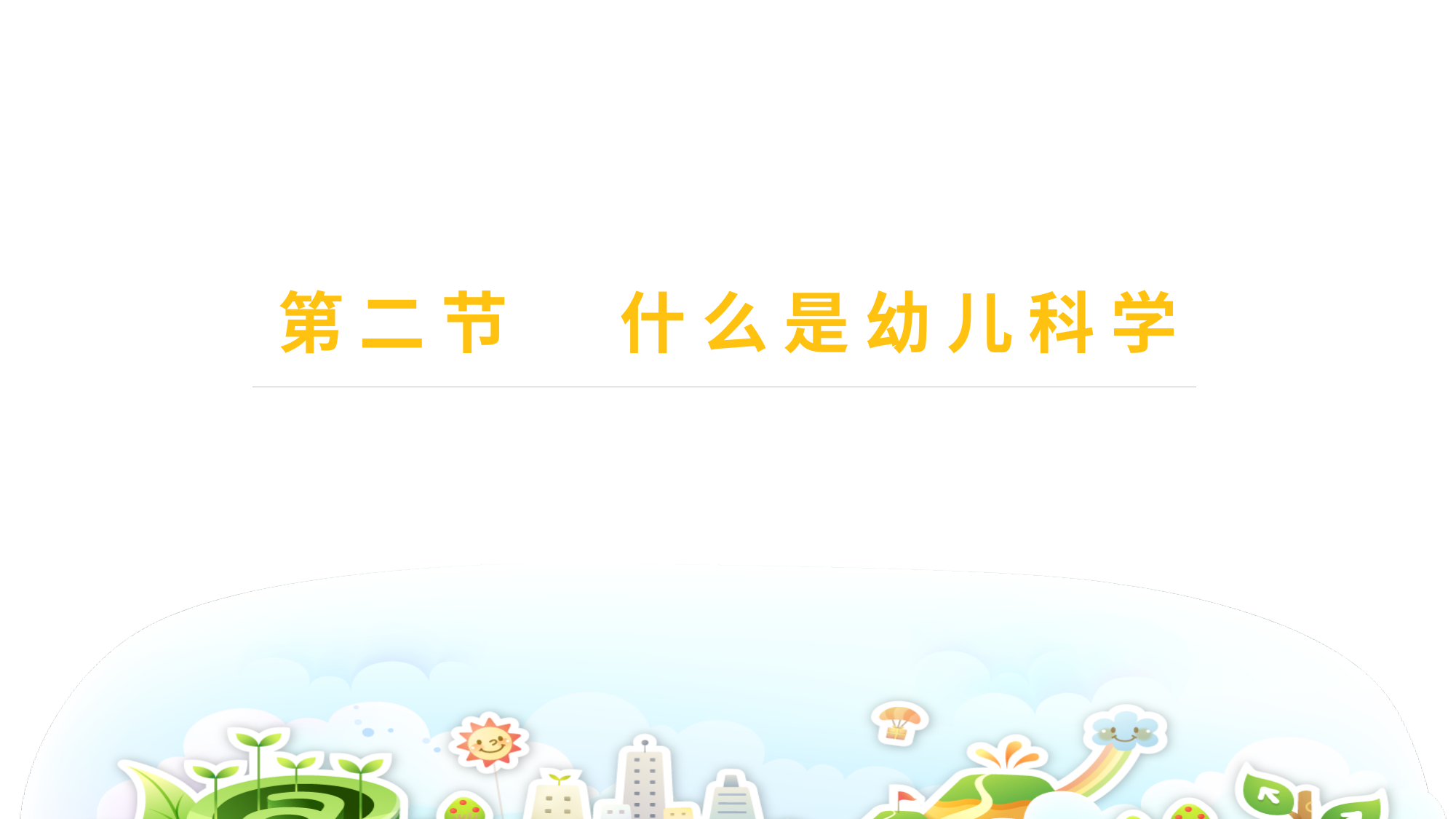

# 第 二 节	 什 么 是 幼 儿 科 学